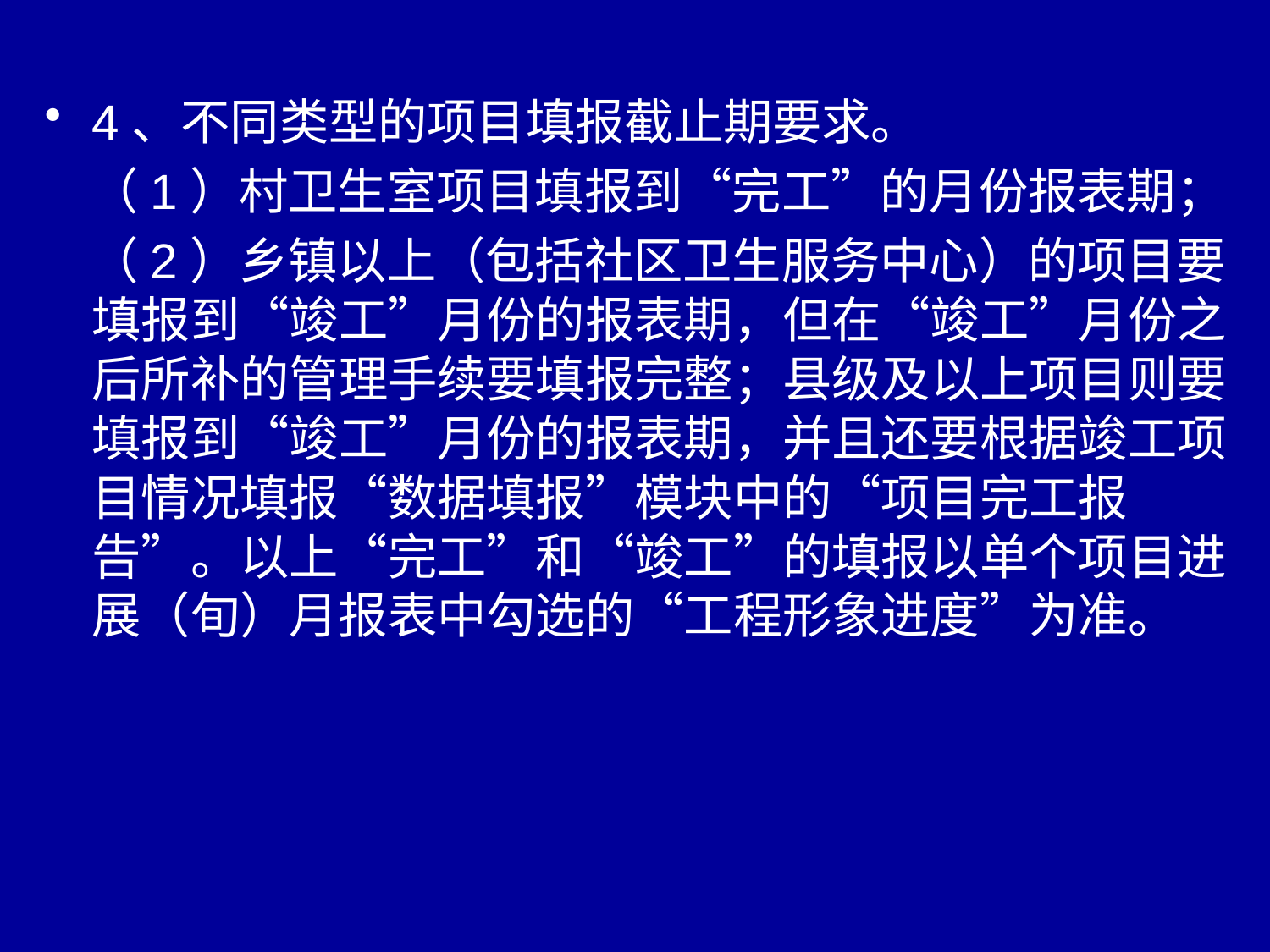

4、不同类型的项目填报截止期要求。
   （1）村卫生室项目填报到“完工”的月份报表期；
   （2）乡镇以上（包括社区卫生服务中心）的项目要填报到“竣工”月份的报表期，但在“竣工”月份之后所补的管理手续要填报完整；县级及以上项目则要填报到“竣工”月份的报表期，并且还要根据竣工项目情况填报“数据填报”模块中的“项目完工报告”。以上“完工”和“竣工”的填报以单个项目进展（旬）月报表中勾选的“工程形象进度”为准。